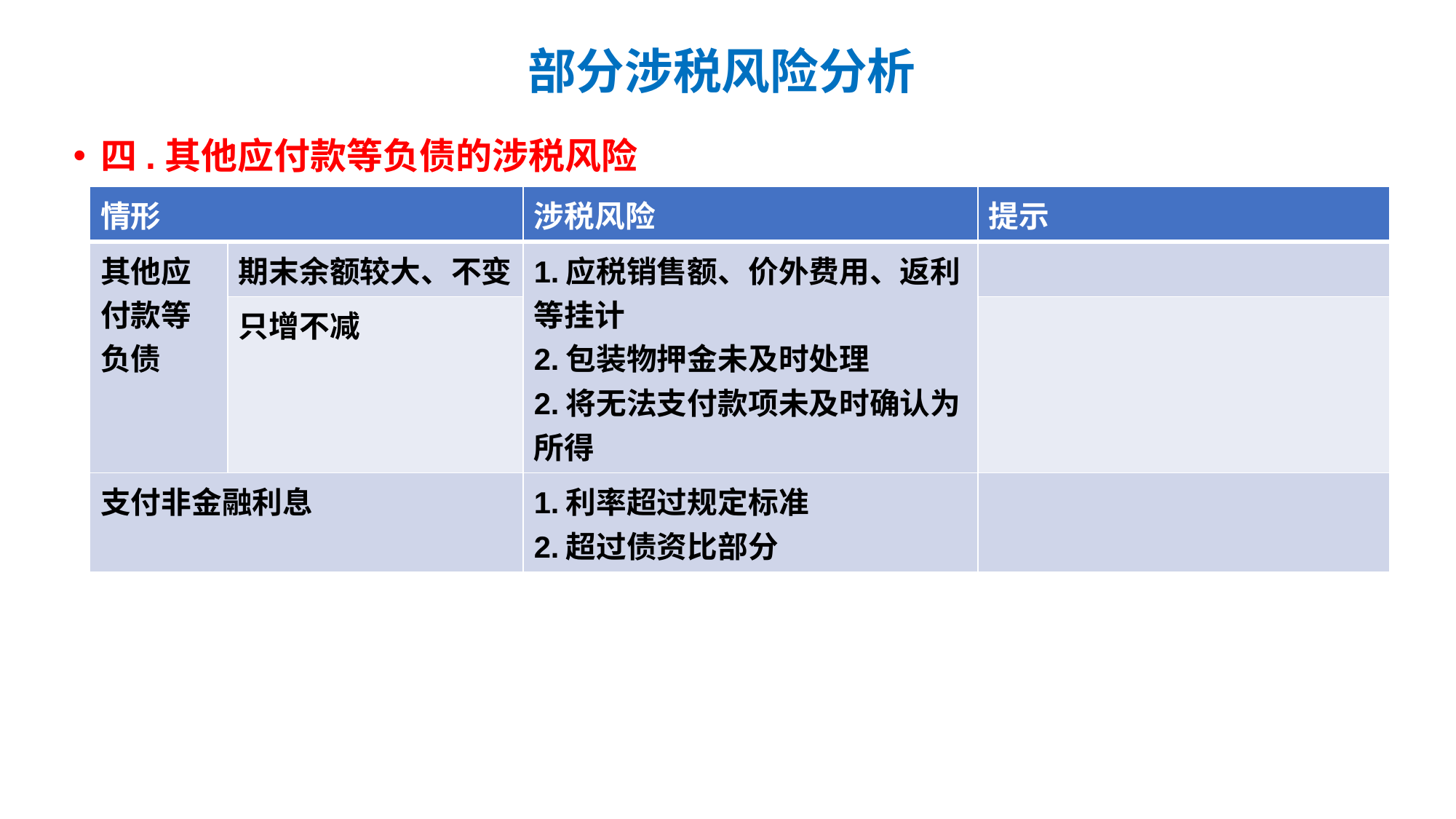

# 部分涉税风险分析
四.其他应付款等负债的涉税风险
| 情形 |  | 涉税风险 | 提示 |
| --- | --- | --- | --- |
| 其他应付款等负债 | 期末余额较大、不变 | 1.应税销售额、价外费用、返利等挂计 2.包装物押金未及时处理 2.将无法支付款项未及时确认为所得 |  |
|  | 只增不减 |  |  |
| 支付非金融利息 |  | 1.利率超过规定标准 2.超过债资比部分 |  |